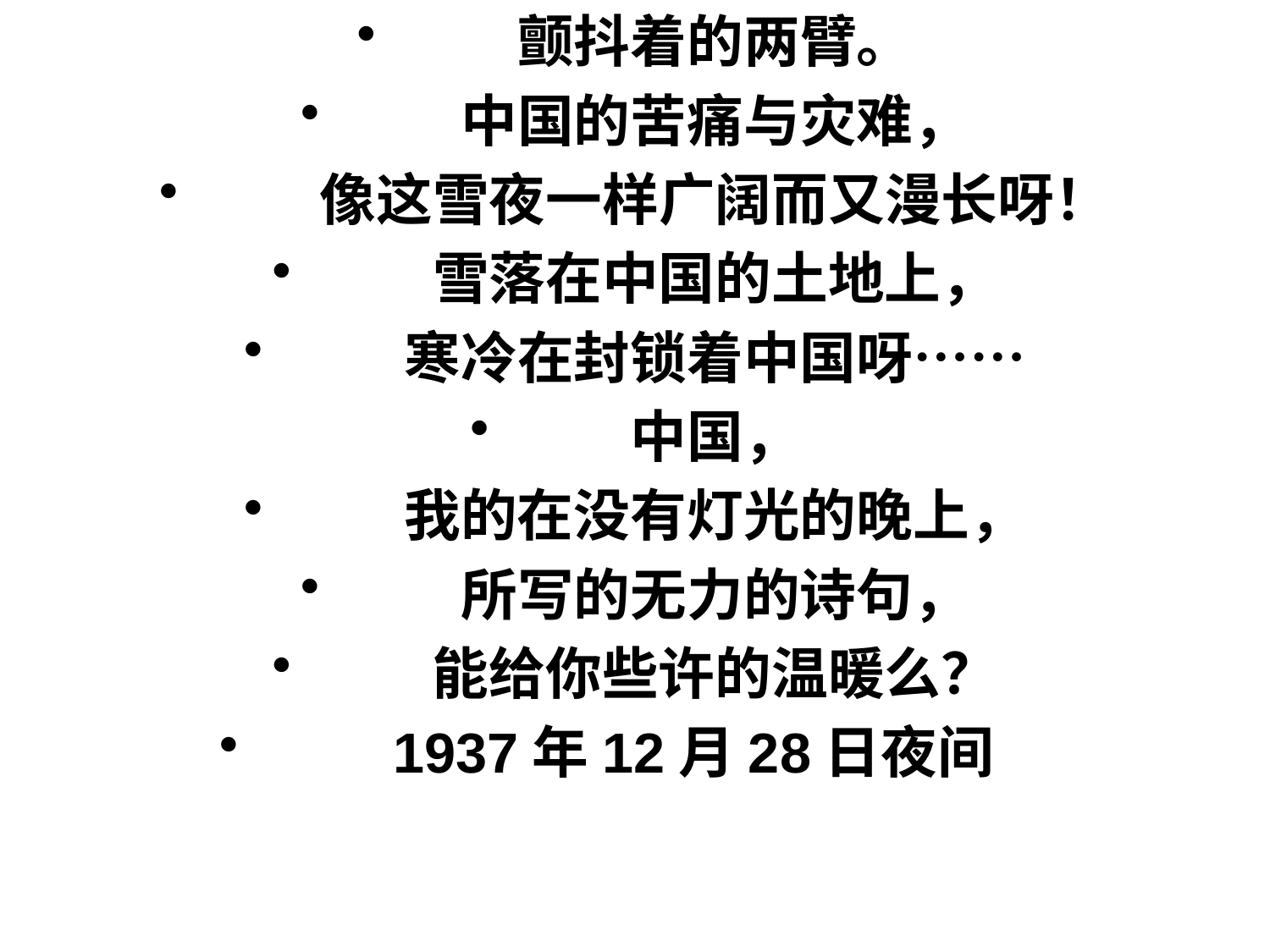

颤抖着的两臂。
　　中国的苦痛与灾难，
　　像这雪夜一样广阔而又漫长呀！
　　雪落在中国的土地上，
　　寒冷在封锁着中国呀……
　　中国，
　　我的在没有灯光的晚上，
　　所写的无力的诗句，
　　能给你些许的温暖么？
　　1937年12月28日夜间